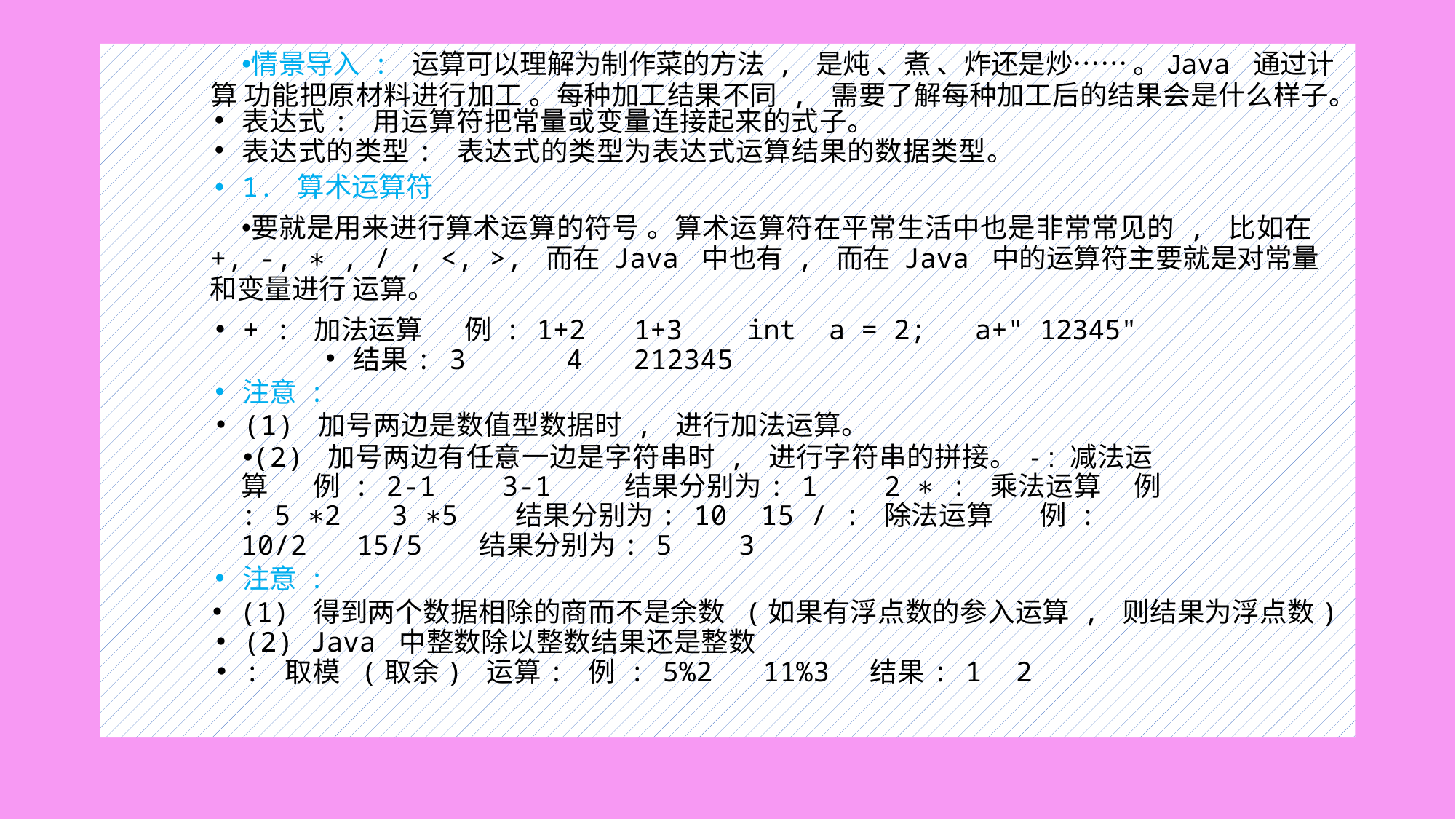

#
情景导入 : 运算可以理解为制作菜的方法 , 是炖 、煮 、炸还是炒…… 。Java 通过计算 功能把原材料进行加工 。每种加工结果不同 , 需要了解每种加工后的结果会是什么样子。
表达式: 用运算符把常量或变量连接起来的式子。
表达式的类型: 表达式的类型为表达式运算结果的数据类型。
1. 算术运算符
要就是用来进行算术运算的符号 。算术运算符在平常生活中也是非常常见的 , 比如在 +, -, ∗ , / , <, >, 而在 Java 中也有 , 而在 Java 中的运算符主要就是对常量和变量进行 运算。
+ : 加法运算       例 : 1+2   1+3    int  a = 2;   a+" 12345"
结果: 3      4   212345
注意 :
(1) 加号两边是数值型数据时 , 进行加法运算。
(2) 加号两边有任意一边是字符串时 , 进行字符串的拼接。 - : 减法运算       例 : 2-1    3-1    结果分别为: 1    2 ∗ : 乘法运算     例 : 5 ∗2   3 ∗5   结果分别为: 10  15 / : 除法运算       例 : 10/2   15/5   结果分别为: 5    3
注意 :
(1) 得到两个数据相除的商而不是余数  (如果有浮点数的参入运算 , 则结果为浮点数)
(2) Java 中整数除以整数结果还是整数
: 取模  (取余) 运算: 例 : 5%2   11%3  结果: 1  2